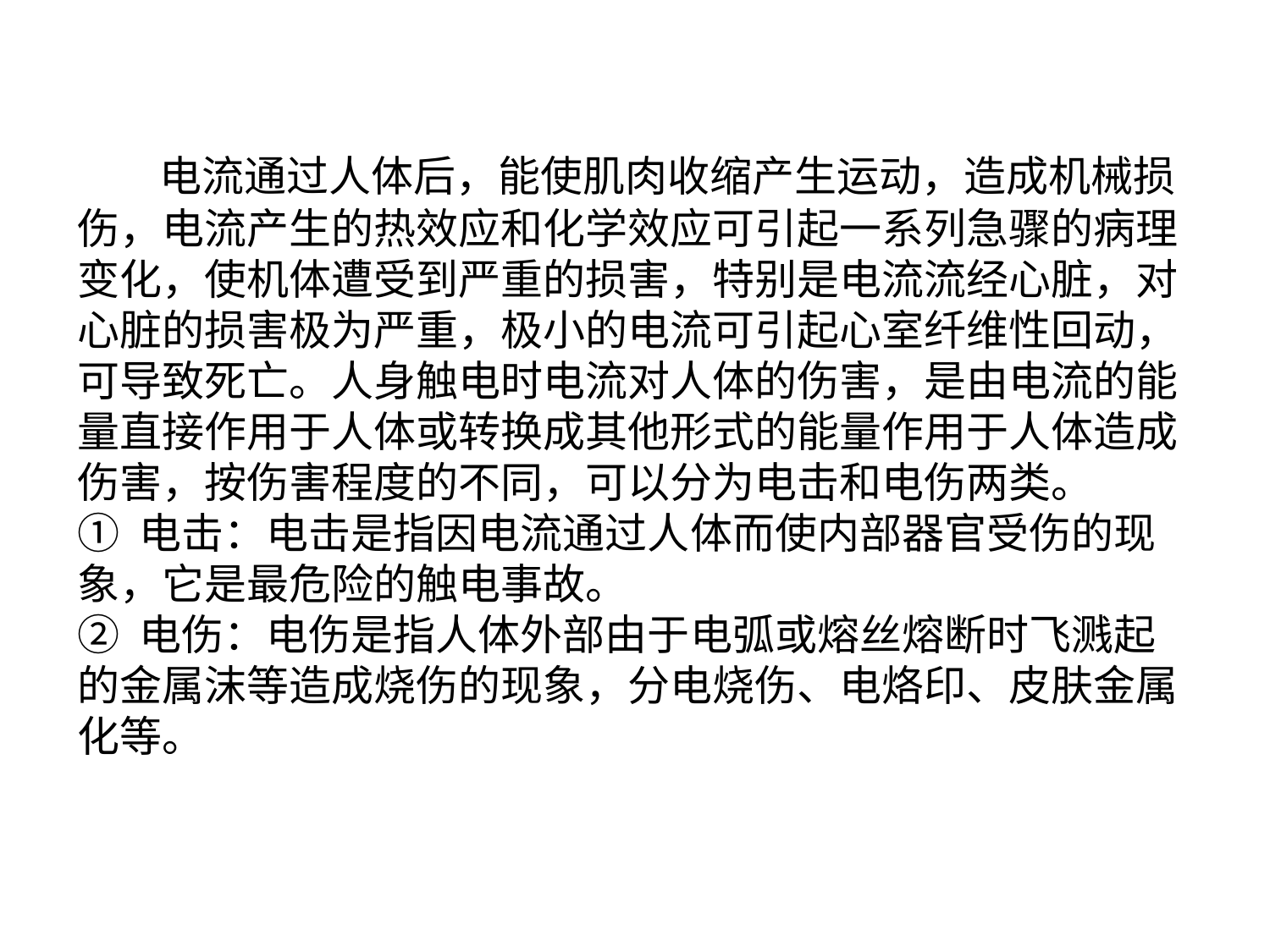

电流通过人体后，能使肌肉收缩产生运动，造成机械损伤，电流产生的热效应和化学效应可引起一系列急骤的病理变化，使机体遭受到严重的损害，特别是电流流经心脏，对心脏的损害极为严重，极小的电流可引起心室纤维性回动，可导致死亡。人身触电时电流对人体的伤害，是由电流的能量直接作用于人体或转换成其他形式的能量作用于人体造成伤害，按伤害程度的不同，可以分为电击和电伤两类。
① 电击：电击是指因电流通过人体而使内部器官受伤的现象，它是最危险的触电事故。
② 电伤：电伤是指人体外部由于电弧或熔丝熔断时飞溅起的金属沫等造成烧伤的现象，分电烧伤、电烙印、皮肤金属化等。